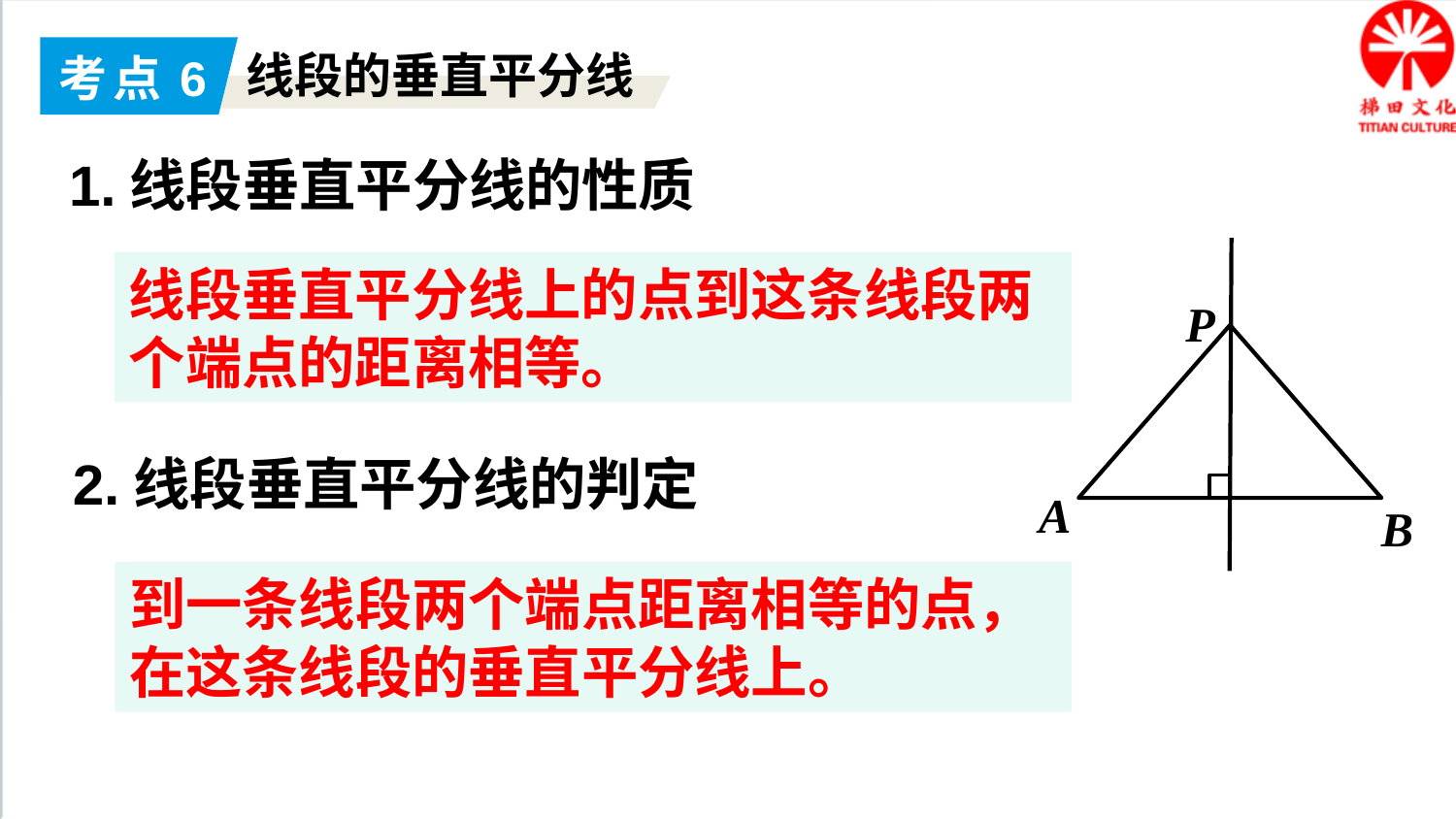

考点6

线段的垂直平分线
1.线段垂直平分线的性质
P

A

B
线段垂直平分线上的点到这条线段两个端点的距离相等。
2.线段垂直平分线的判定
到一条线段两个端点距离相等的点，在这条线段的垂直平分线上。